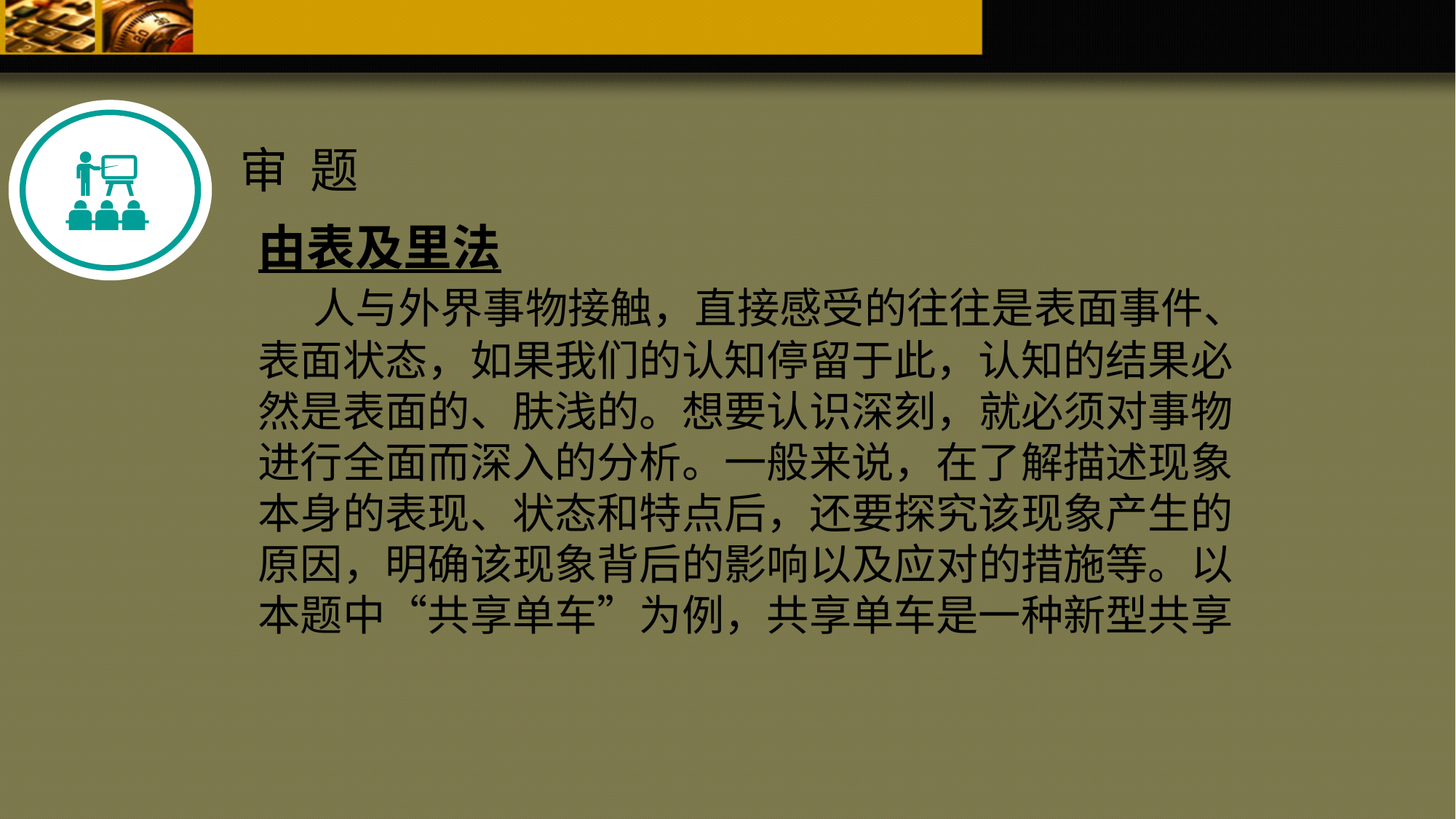

审  题

由表及里法
    人与外界事物接触，直接感受的往往是表面事件、表面状态，如果我们的认知停留于此，认知的结果必然是表面的、肤浅的。想要认识深刻，就必须对事物进行全面而深入的分析。一般来说，在了解描述现象本身的表现、状态和特点后，还要探究该现象产生的原因，明确该现象背后的影响以及应对的措施等。以本题中“共享单车”为例，共享单车是一种新型共享